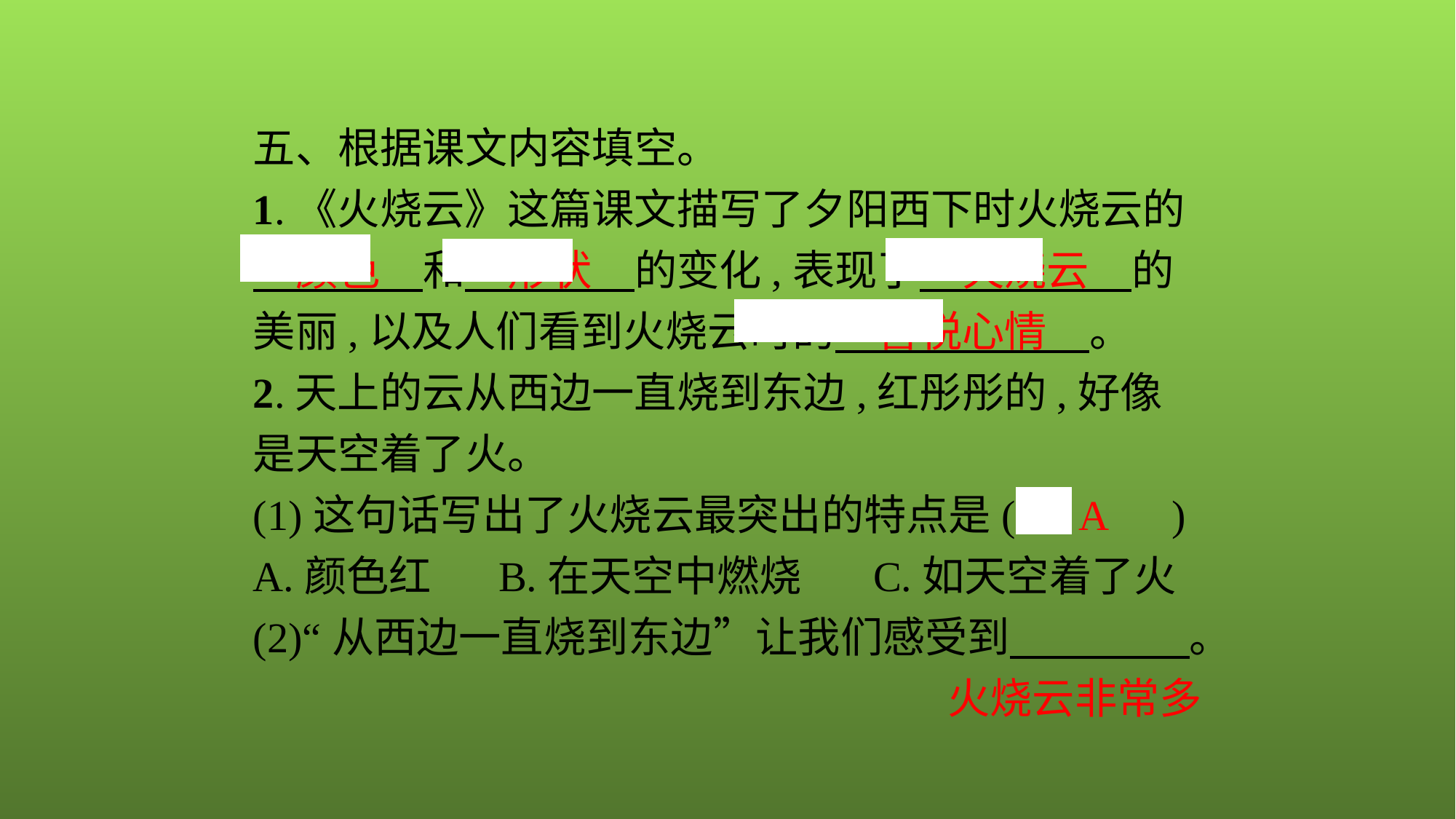

五、根据课文内容填空。
1.《火烧云》这篇课文描写了夕阳西下时火烧云的　颜色　和　形状　的变化,表现了　火烧云　的美丽,以及人们看到火烧云时的　喜悦心情　。
2.天上的云从西边一直烧到东边,红彤彤的,好像是天空着了火。
(1)这句话写出了火烧云最突出的特点是(　A　)
A.颜色红      B.在天空中燃烧　  C.如天空着了火
(2)“从西边一直烧到东边”让我们感受到　　          。
火烧云非常多